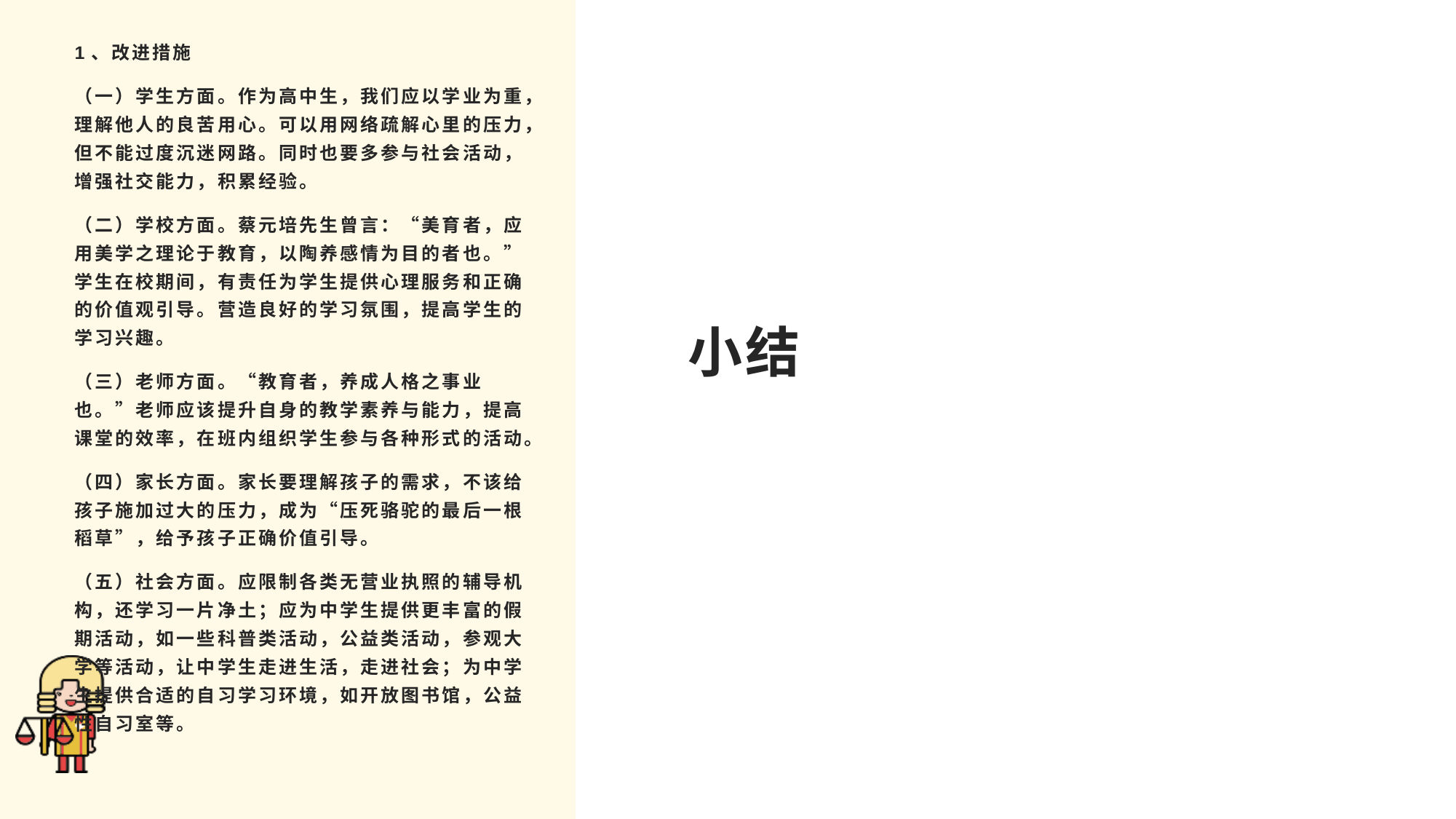

1、改进措施
（一）学生方面。作为高中生，我们应以学业为重，理解他人的良苦用心。可以用网络疏解心里的压力，但不能过度沉迷网路。同时也要多参与社会活动，增强社交能力，积累经验。
（二）学校方面。蔡元培先生曾言：“美育者，应用美学之理论于教育，以陶养感情为目的者也。”学生在校期间，有责任为学生提供心理服务和正确的价值观引导。营造良好的学习氛围，提高学生的学习兴趣。
（三）老师方面。“教育者，养成人格之事业也。”老师应该提升自身的教学素养与能力，提高课堂的效率，在班内组织学生参与各种形式的活动。
（四）家长方面。家长要理解孩子的需求，不该给孩子施加过大的压力，成为“压死骆驼的最后一根稻草”，给予孩子正确价值引导。
（五）社会方面。应限制各类无营业执照的辅导机构，还学习一片净土；应为中学生提供更丰富的假期活动，如一些科普类活动，公益类活动，参观大学等活动，让中学生走进生活，走进社会；为中学生提供合适的自习学习环境，如开放图书馆，公益性自习室等。
# 小结